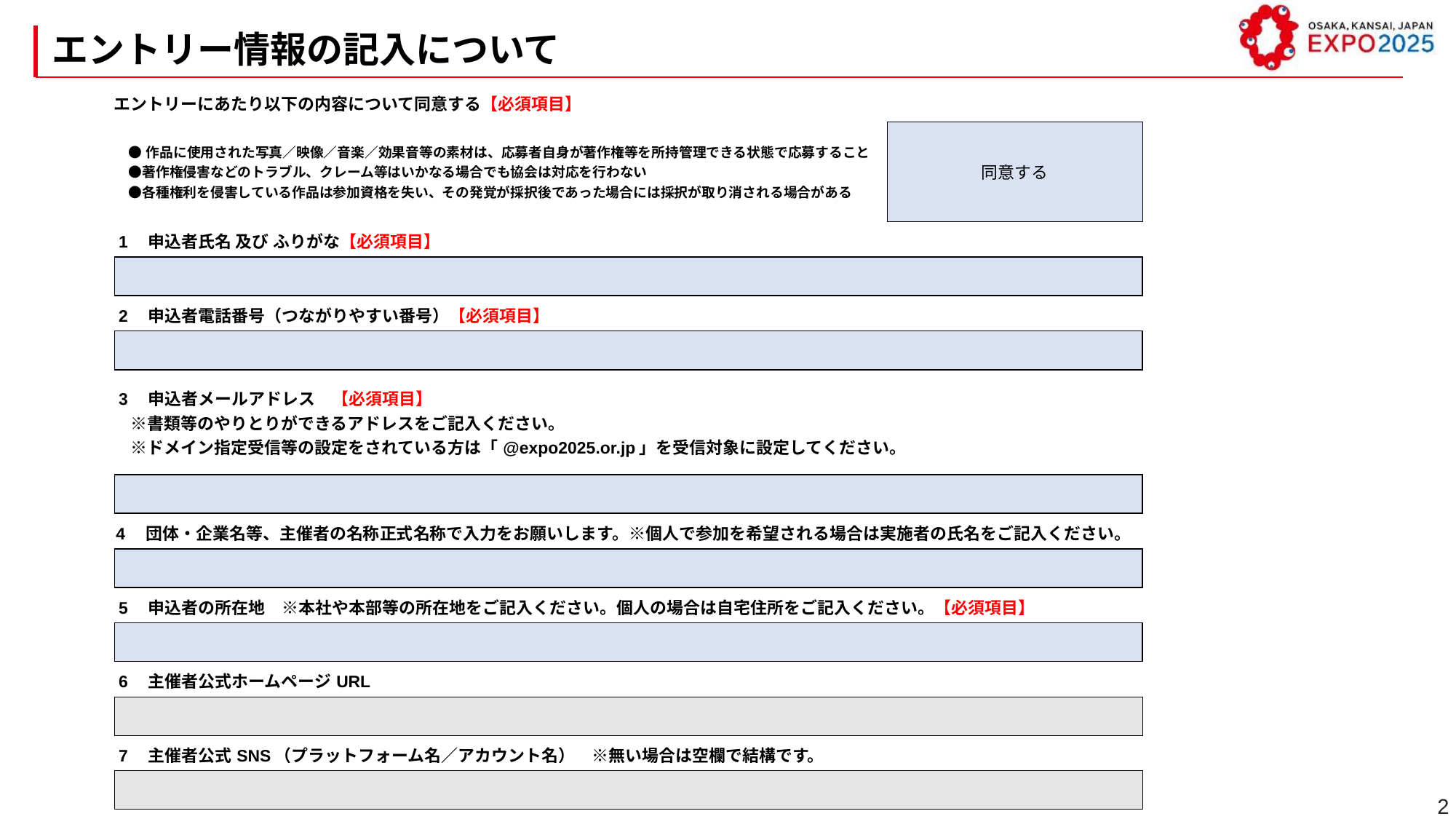

エントリー情報の記入について
| エントリーにあたり以下の内容について同意する【必須項目】 |  |  |  |  |  |  |  |  |  |
| --- | --- | --- | --- | --- | --- | --- | --- | --- | --- |
|  | ●作品に使用された写真／映像／音楽／効果音等の素材は、応募者自身が著作権等を所持管理できる状態で応募すること ●著作権侵害などのトラブル、クレーム等はいかなる場合でも協会は対応を行わない ●各種権利を侵害している作品は参加資格を失い、その発覚が採択後であった場合には採択が取り消される場合がある |  |  |  |  | 同意する |  |  |  |
| 1　申込者氏名 及び ふりがな【必須項目】 |  |  |  |  |  |  |  |  |  |
|  |  |  |  |  |  |  |  |  |  |
| 2　申込者電話番号（つながりやすい番号）【必須項目】 |  |  |  |  |  |  |  |  |  |
|  |  |  |  |  |  |  |  |  |  |
| 3　申込者メールアドレス　【必須項目】 　　※書類等のやりとりができるアドレスをご記入ください。 　　※ドメイン指定受信等の設定をされている方は「@expo2025.or.jp」を受信対象に設定してください。 |  |  |  |  |  |  |  |  |  |
|  |  |  |  |  |  |  |  |  |  |
| 4　団体・企業名等、主催者の名称正式名称で入力をお願いします。※個人で参加を希望される場合は実施者の氏名をご記入ください。 |  |  |  |  |  |  |  |  |  |
|  |  |  |  |  |  |  |  |  |  |
| 5　申込者の所在地　※本社や本部等の所在地をご記入ください。個人の場合は自宅住所をご記入ください。【必須項目】 |  |  |  |  |  |  |  |  |  |
|  |  |  |  |  |  |  |  |  |  |
| 6　主催者公式ホームページURL |  |  |  |  |  |  |  |  |  |
|  |  |  |  |  |  |  |  |  |  |
| 7　主催者公式SNS（プラットフォーム名／アカウント名）　※無い場合は空欄で結構です。 |  |  |  |  |  |  |  |  |  |
|  |  |  |  |  |  |  |  |  |  |
2